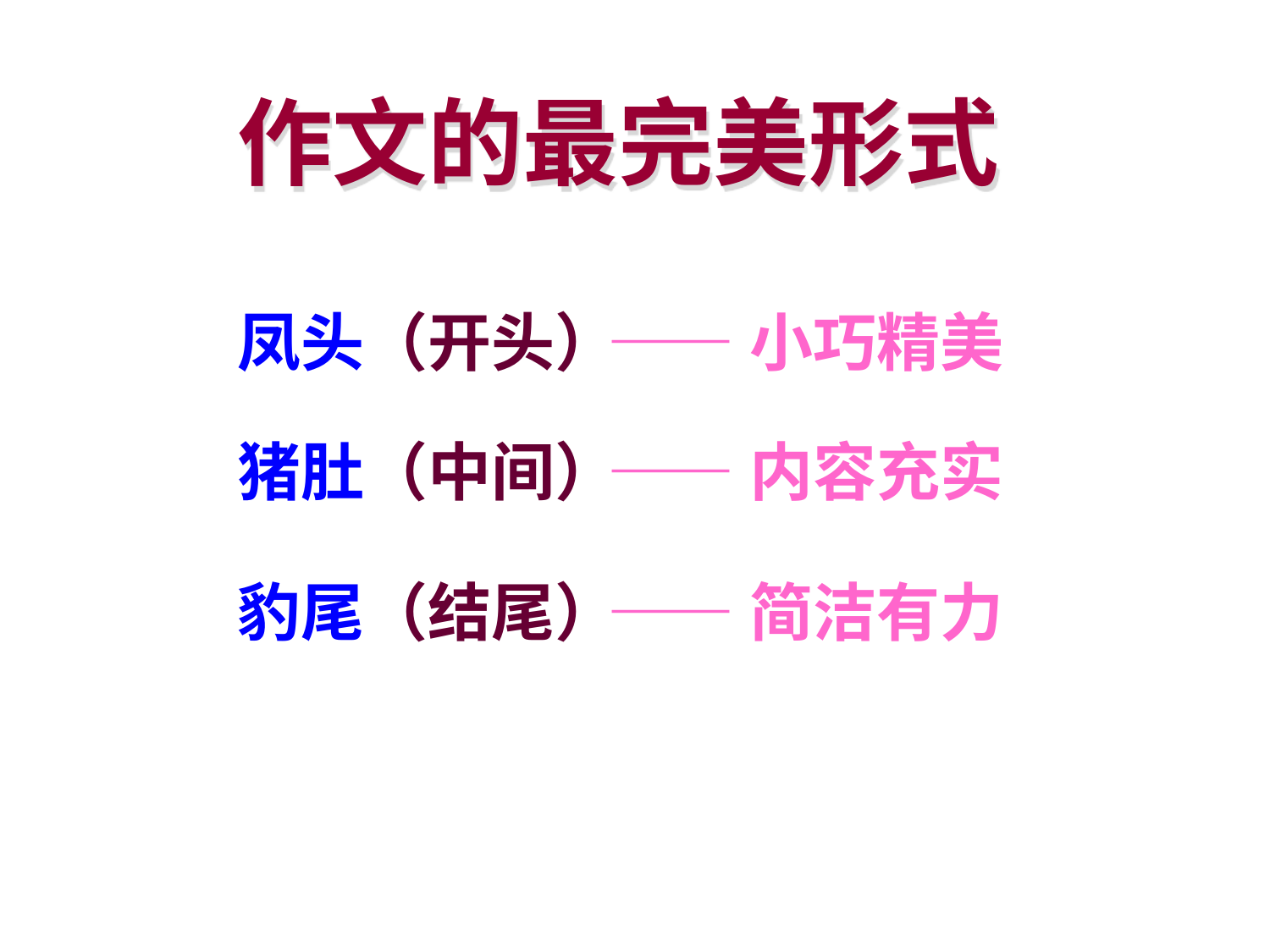

作文的最完美形式
凤头（开头）
——小巧精美
猪肚（中间）
——内容充实
豹尾（结尾）
——简洁有力